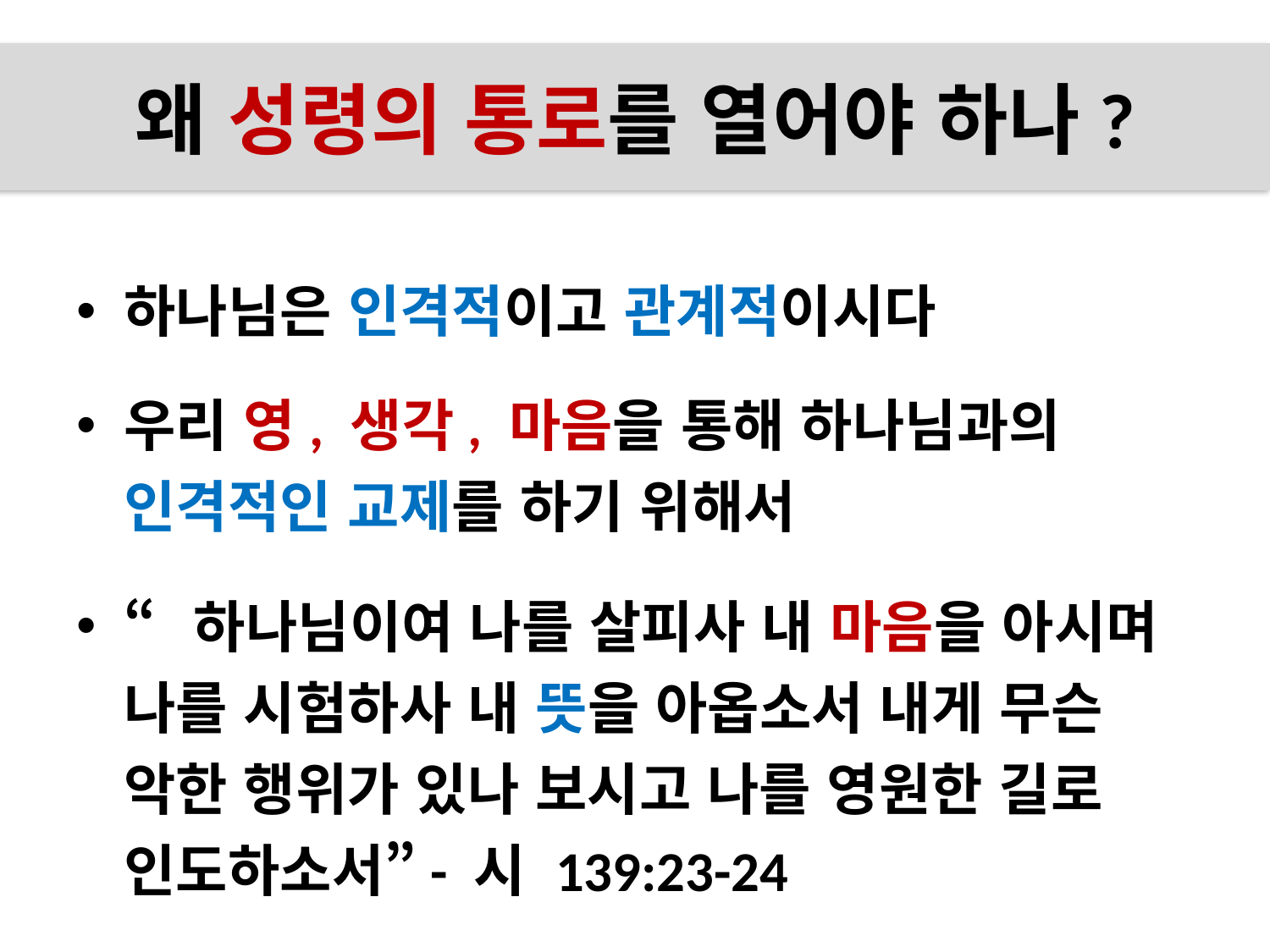

# 왜 성령의 통로를 열어야 하나?

하나님은 인격적이고 관계적이시다
우리 영, 생각, 마음을 통해 하나님과의 인격적인 교제를 하기 위해서
“하나님이여 나를 살피사 내 마음을 아시며 나를 시험하사 내 뜻을 아옵소서 내게 무슨 악한 행위가 있나 보시고 나를 영원한 길로 인도하소서”- 시 139:23-24